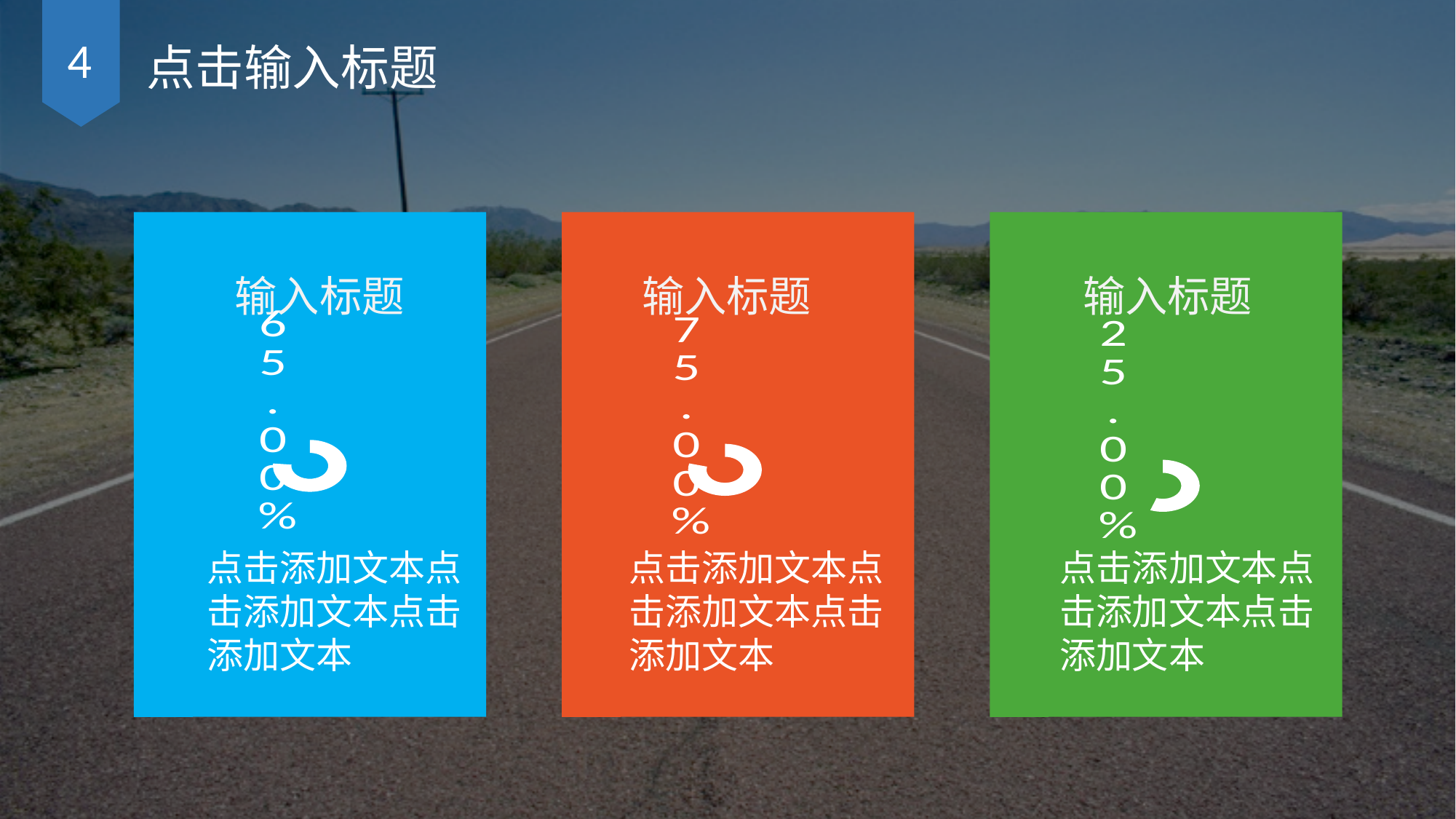

4
点击输入标题

输入标题
输入标题
输入标题

### Chart

| Category | 销售额 |
|---|---|
| 第一季度 | 0.65 |
| 第二季度 | 0.2 |

### Chart

| Category | 销售额 |
|---|---|
| 第一季度 | 0.75 |
| 第二季度 | 0.2 |

### Chart

| Category | 销售额 |
|---|---|
| 第一季度 | 0.25 |
| 第二季度 | 0.2 |
点击添加文本点击添加文本点击添加文本
点击添加文本点击添加文本点击添加文本
点击添加文本点击添加文本点击添加文本